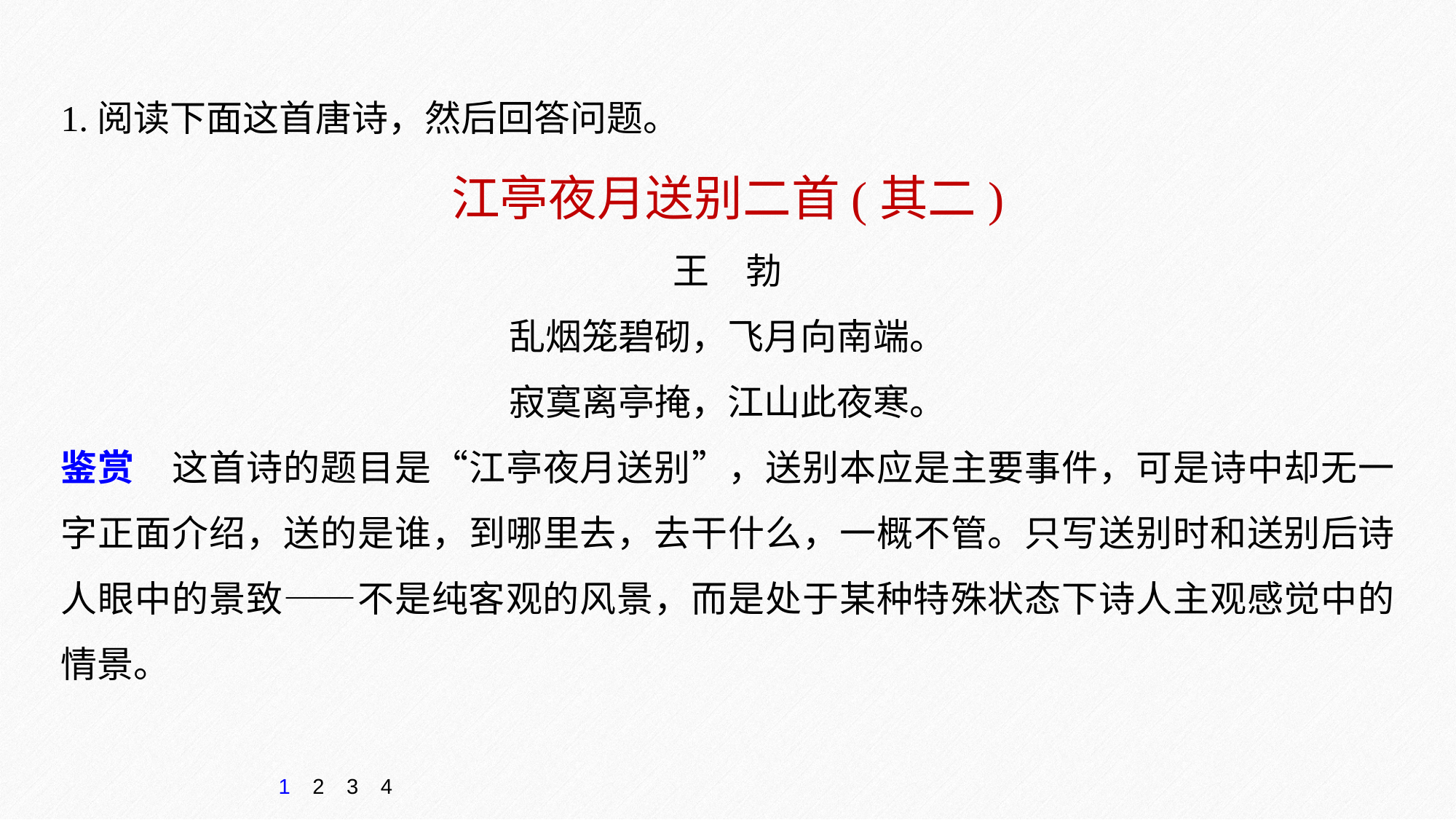

1.阅读下面这首唐诗，然后回答问题。
江亭夜月送别二首(其二)
王　勃
乱烟笼碧砌，飞月向南端。
寂寞离亭掩，江山此夜寒。
鉴赏　这首诗的题目是“江亭夜月送别”，送别本应是主要事件，可是诗中却无一字正面介绍，送的是谁，到哪里去，去干什么，一概不管。只写送别时和送别后诗人眼中的景致——不是纯客观的风景，而是处于某种特殊状态下诗人主观感觉中的情景。
1
2
3
4